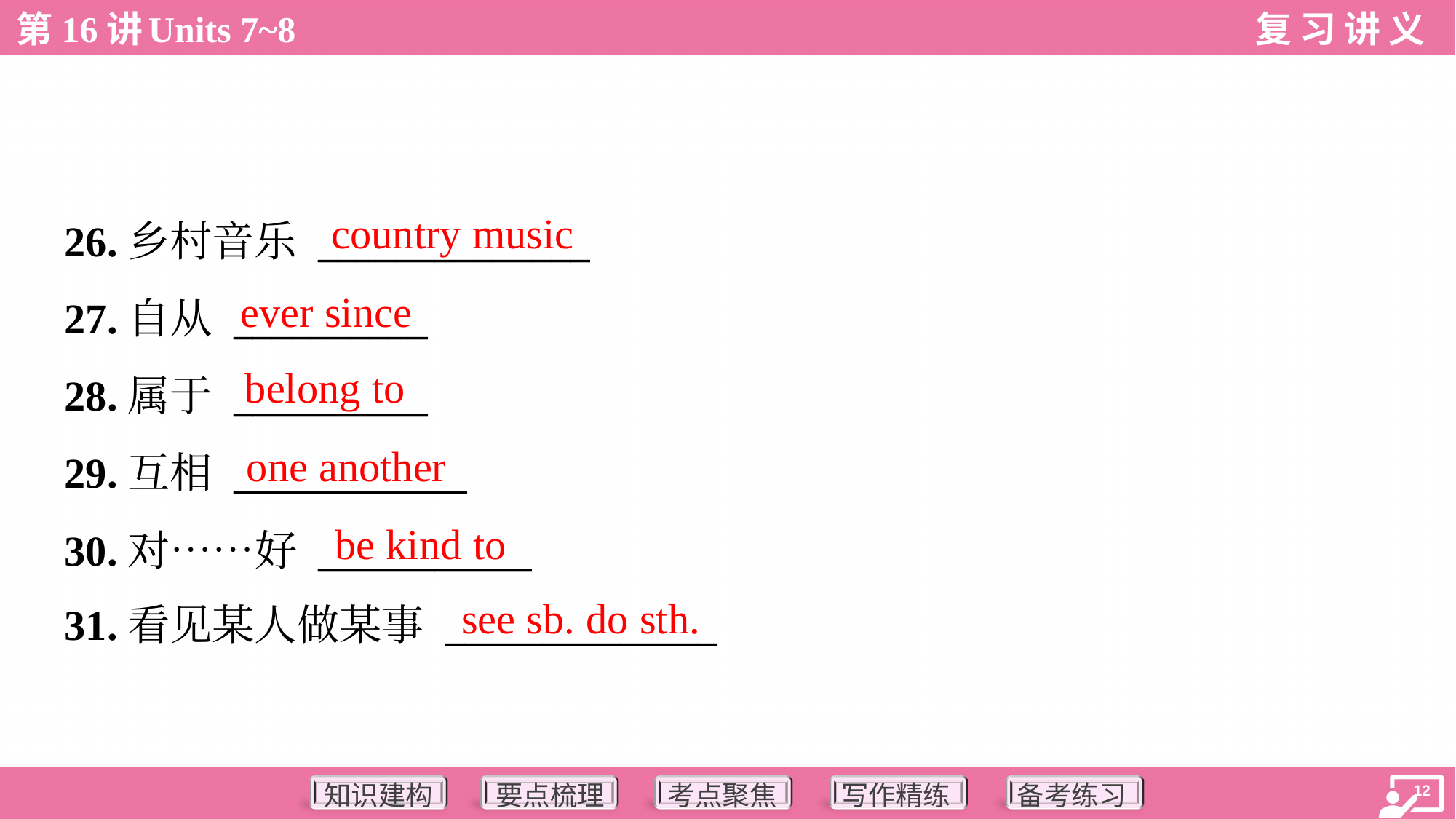

country music
26.乡村音乐 ______________
27.自从 __________
28.属于 __________
29.互相 ____________
30.对……好 ___________
31.看见某人做某事 ______________
ever since
belong to
one another
be kind to
see sb. do sth.